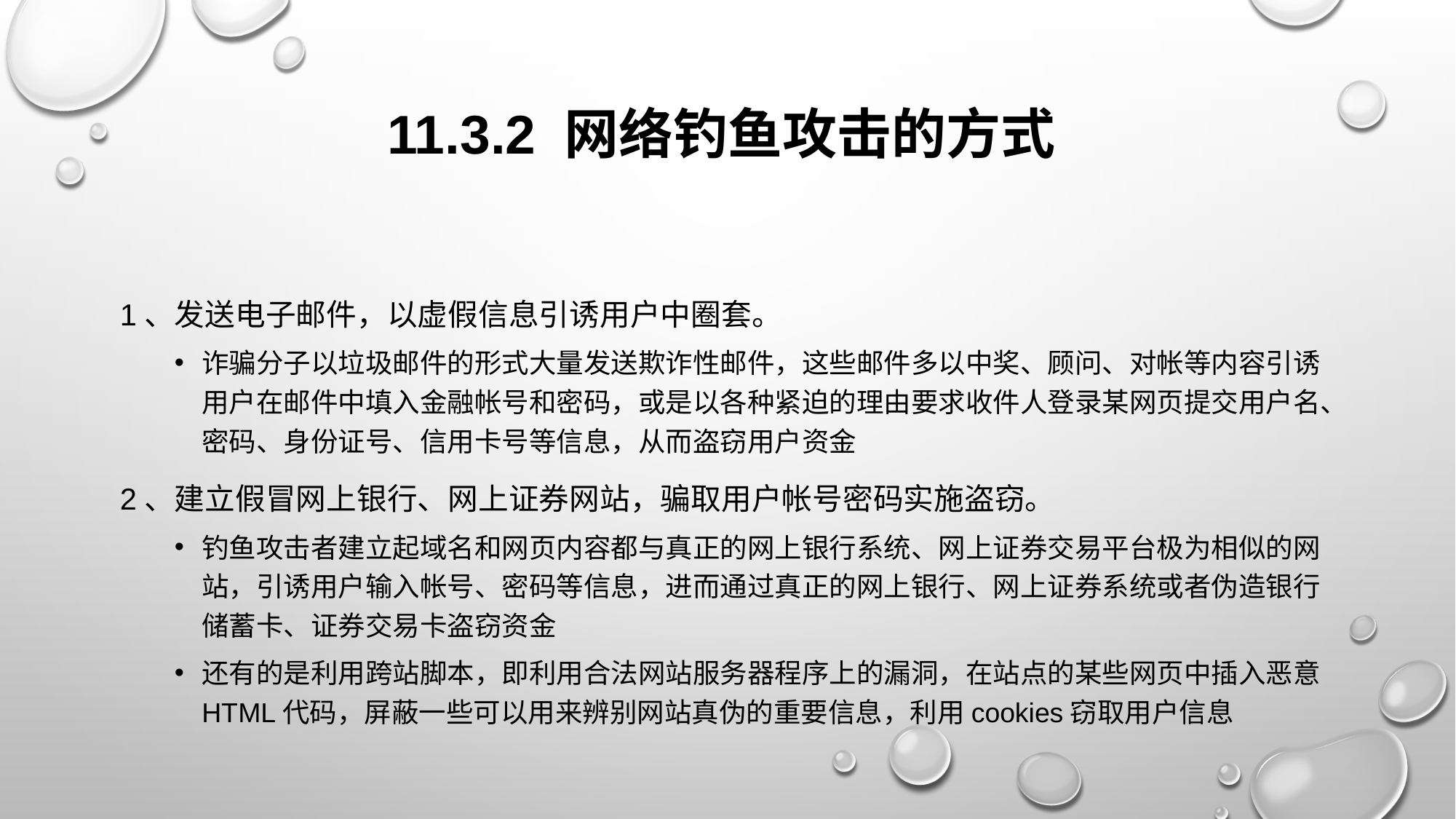

# 11.3.2 网络钓鱼攻击的方式
1、发送电子邮件，以虚假信息引诱用户中圈套。
诈骗分子以垃圾邮件的形式大量发送欺诈性邮件，这些邮件多以中奖、顾问、对帐等内容引诱用户在邮件中填入金融帐号和密码，或是以各种紧迫的理由要求收件人登录某网页提交用户名、密码、身份证号、信用卡号等信息，从而盗窃用户资金
2、建立假冒网上银行、网上证券网站，骗取用户帐号密码实施盗窃。
钓鱼攻击者建立起域名和网页内容都与真正的网上银行系统、网上证券交易平台极为相似的网站，引诱用户输入帐号、密码等信息，进而通过真正的网上银行、网上证券系统或者伪造银行储蓄卡、证券交易卡盗窃资金
还有的是利用跨站脚本，即利用合法网站服务器程序上的漏洞，在站点的某些网页中插入恶意HTML代码，屏蔽一些可以用来辨别网站真伪的重要信息，利用cookies窃取用户信息